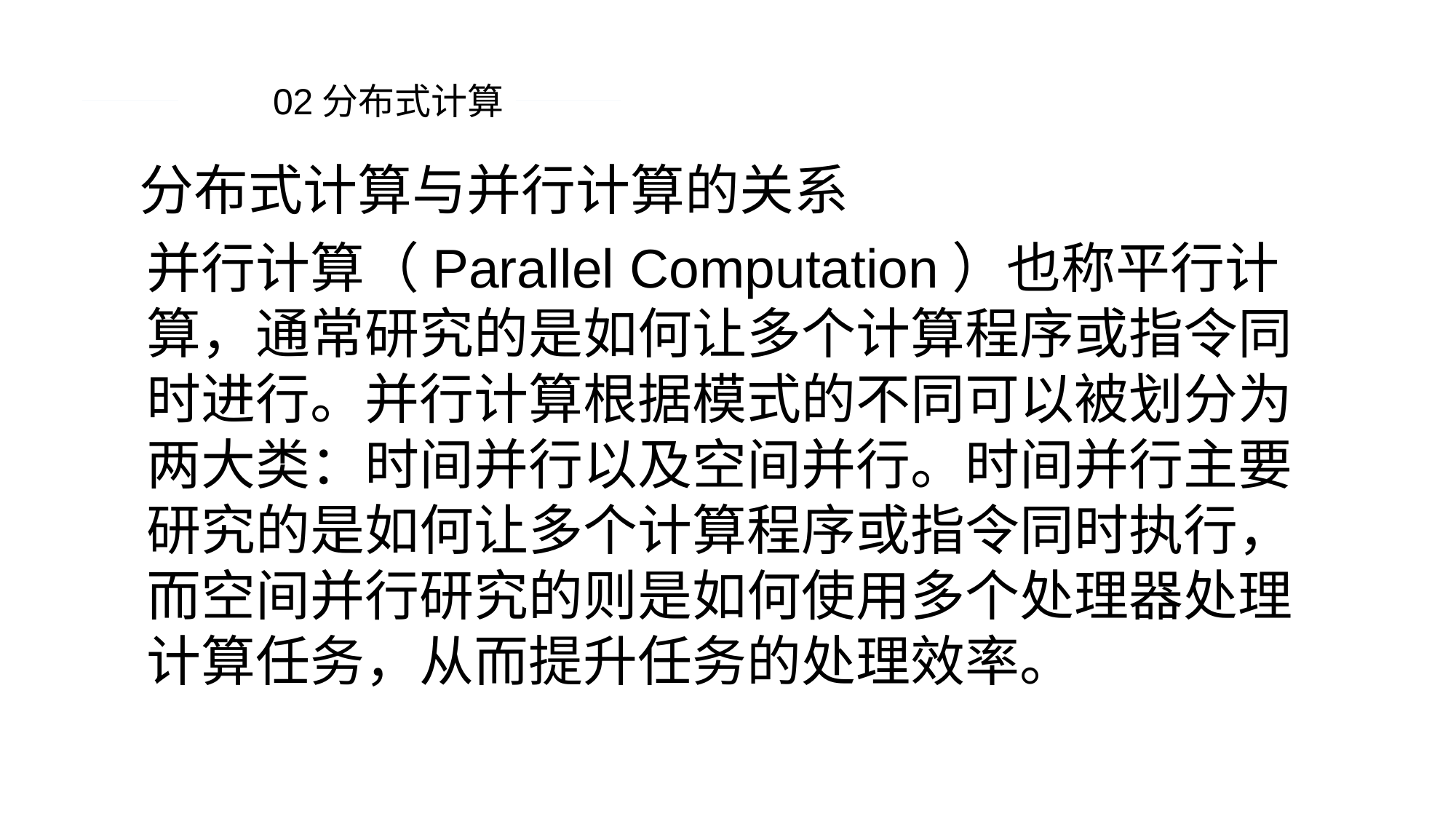

02分布式计算

分布式计算与并行计算的关系
并行计算（Parallel Computation）也称平行计算，通常研究的是如何让多个计算程序或指令同时进行。并行计算根据模式的不同可以被划分为两大类：时间并行以及空间并行。时间并行主要研究的是如何让多个计算程序或指令同时执行，而空间并行研究的则是如何使用多个处理器处理计算任务，从而提升任务的处理效率。
PPT模板 http://www.1ppt.com/moban/